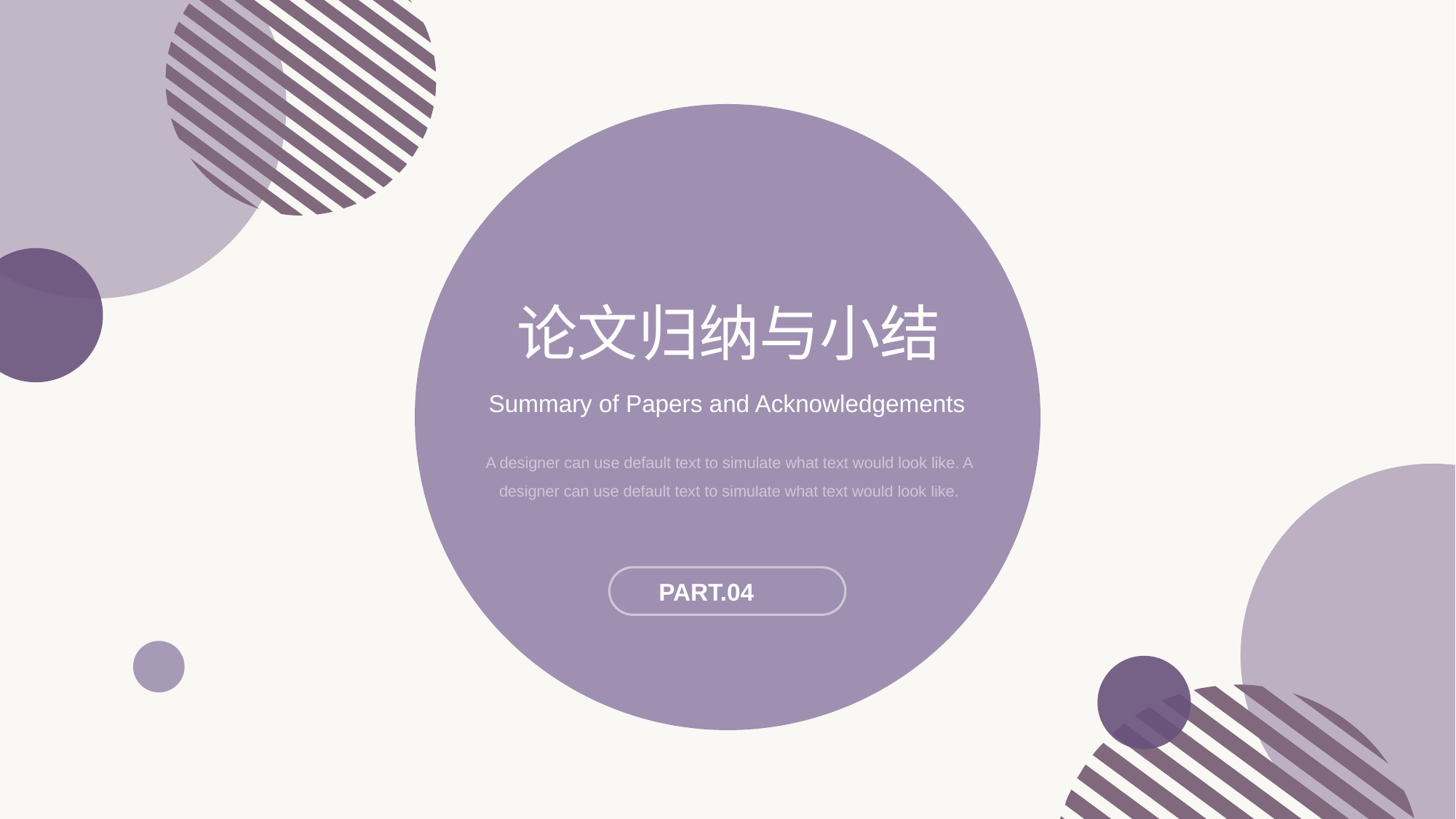

论文归纳与小结
Summary of Papers and Acknowledgements
A designer can use default text to simulate what text would look like. A designer can use default text to simulate what text would look like.

PART.04